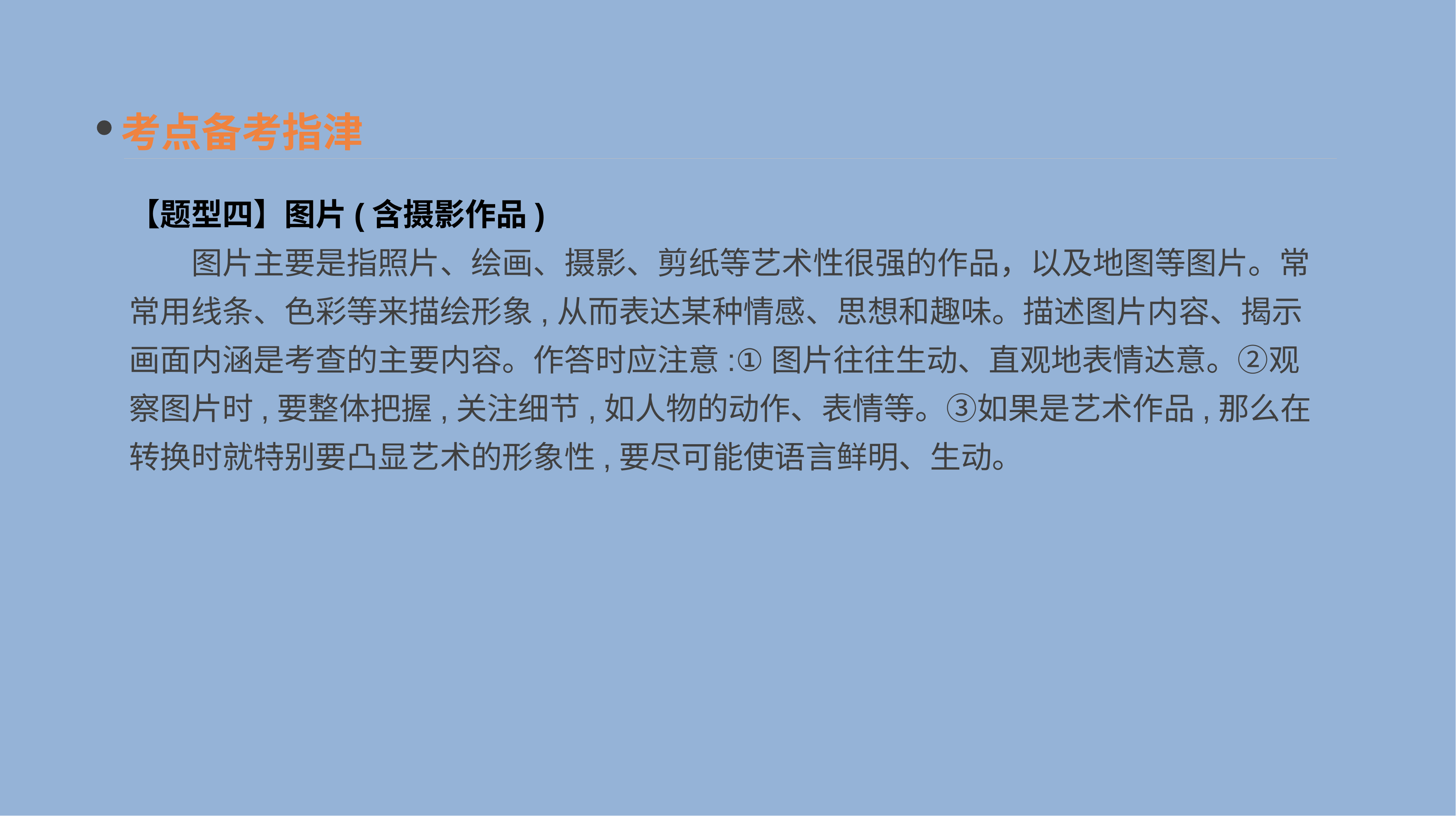

考点备考指津

【题型四】图片(含摄影作品)
　　图片主要是指照片、绘画、摄影、剪纸等艺术性很强的作品，以及地图等图片。常常用线条、色彩等来描绘形象,从而表达某种情感、思想和趣味。描述图片内容、揭示画面内涵是考查的主要内容。作答时应注意:①图片往往生动、直观地表情达意。②观察图片时,要整体把握,关注细节,如人物的动作、表情等。③如果是艺术作品,那么在转换时就特别要凸显艺术的形象性,要尽可能使语言鲜明、生动。